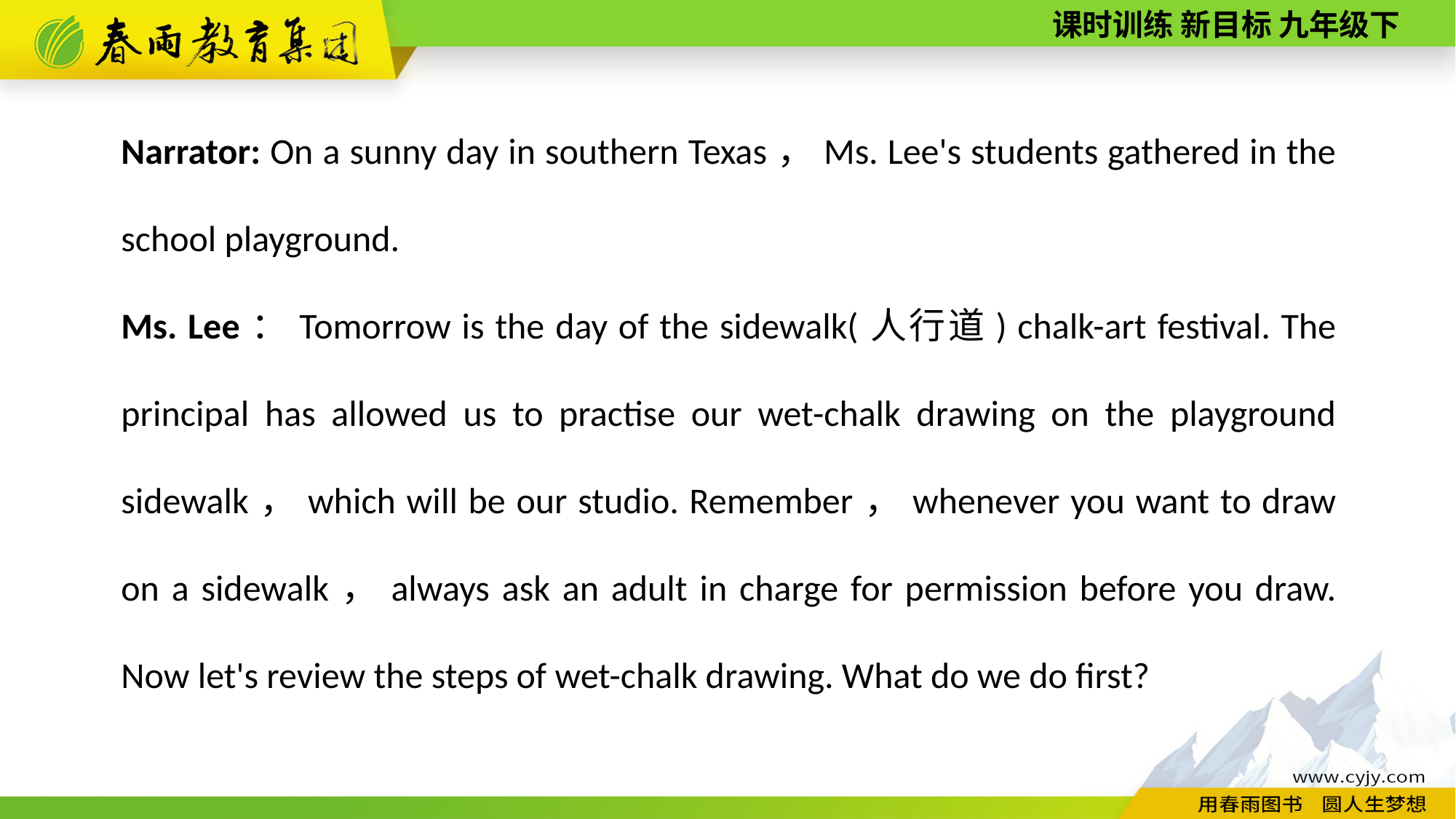

Narrator: On a sunny day in southern Texas，Ms. Lee's students gathered in the school playground.
Ms. Lee：Tomorrow is the day of the sidewalk(人行道) chalk­-art festival. The principal has allowed us to practise our wet­-chalk drawing on the playground sidewalk，which will be our studio. Remember，whenever you want to draw on a sidewalk，always ask an adult in charge for permission before you draw. Now let's review the steps of wet­-chalk drawing. What do we do first?